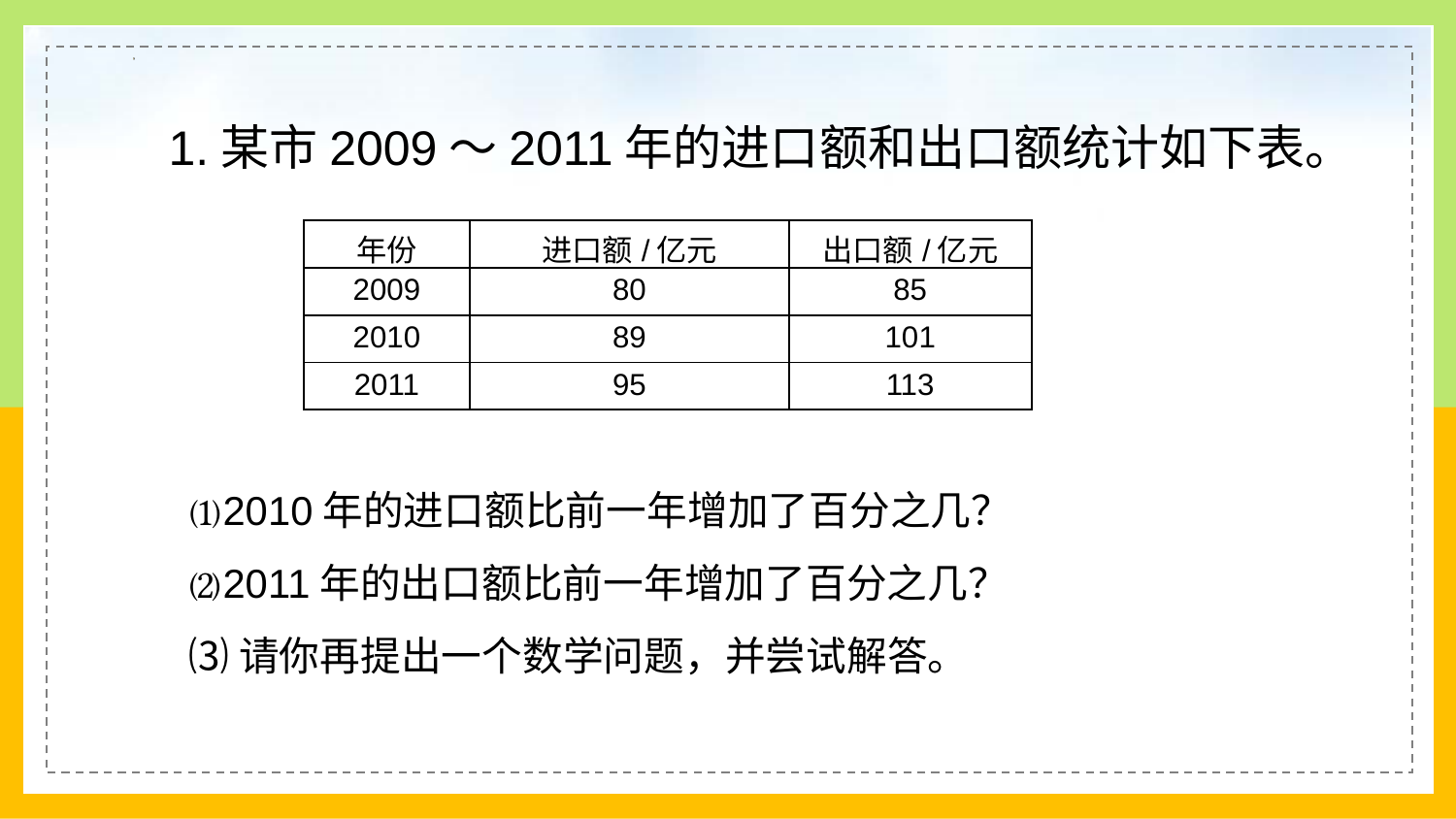

1.某市2009～2011年的进口额和出口额统计如下表。
| 年份 | 进口额/亿元 | 出口额/亿元 |
| --- | --- | --- |
| 2009 | 80 | 85 |
| 2010 | 89 | 101 |
| 2011 | 95 | 113 |
⑴2010年的进口额比前一年增加了百分之几？
⑵2011年的出口额比前一年增加了百分之几？
⑶请你再提出一个数学问题，并尝试解答。